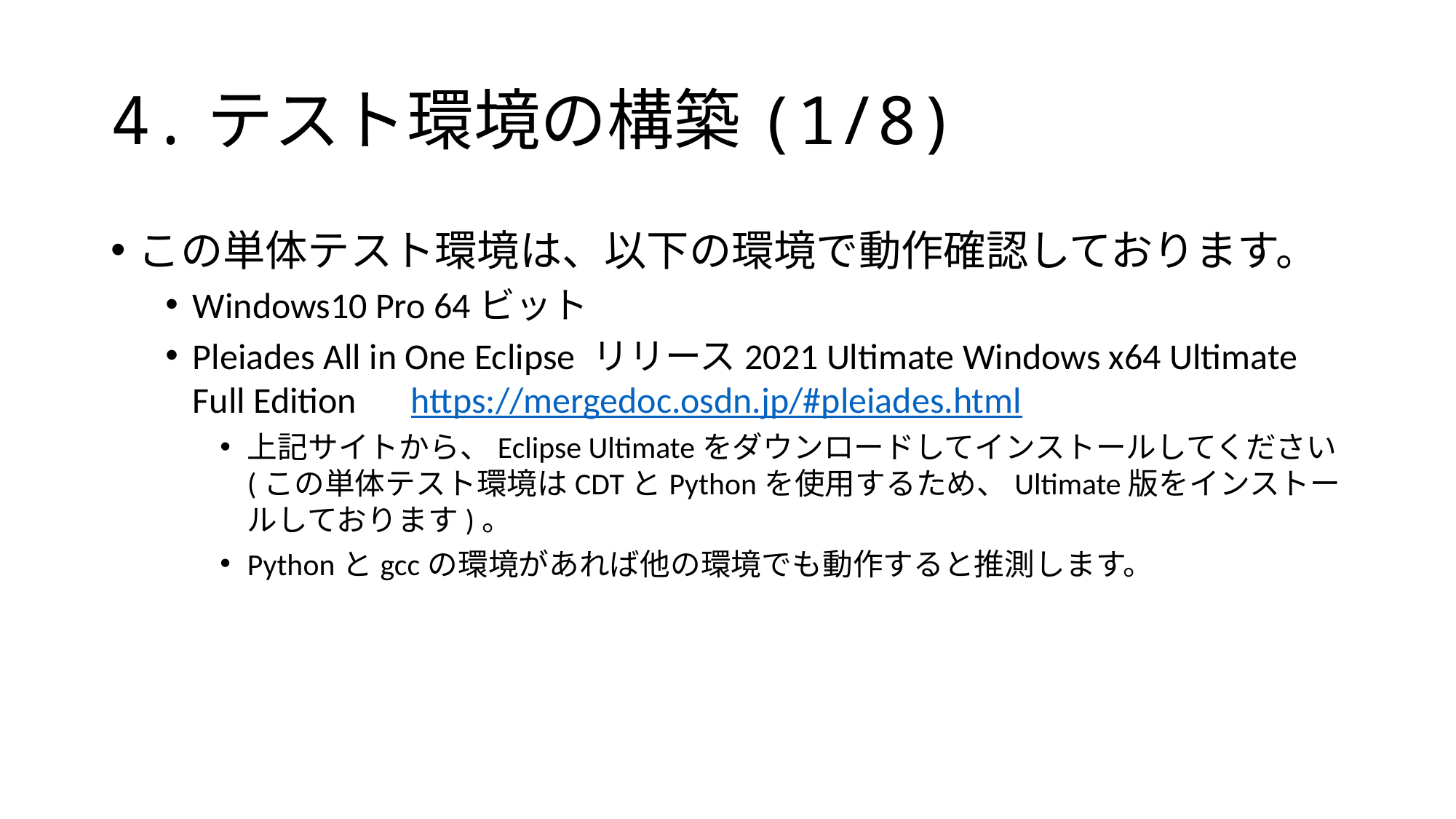

# 4.テスト環境の構築(1/8)
この単体テスト環境は、以下の環境で動作確認しております。
Windows10 Pro 64ビット
Pleiades All in One Eclipse リリース2021 Ultimate Windows x64 Ultimate Full Edition	https://mergedoc.osdn.jp/#pleiades.html
上記サイトから、Eclipse Ultimateをダウンロードしてインストールしてください(この単体テスト環境はCDTとPythonを使用するため、Ultimate版をインストールしております)。
Pythonとgccの環境があれば他の環境でも動作すると推測します。